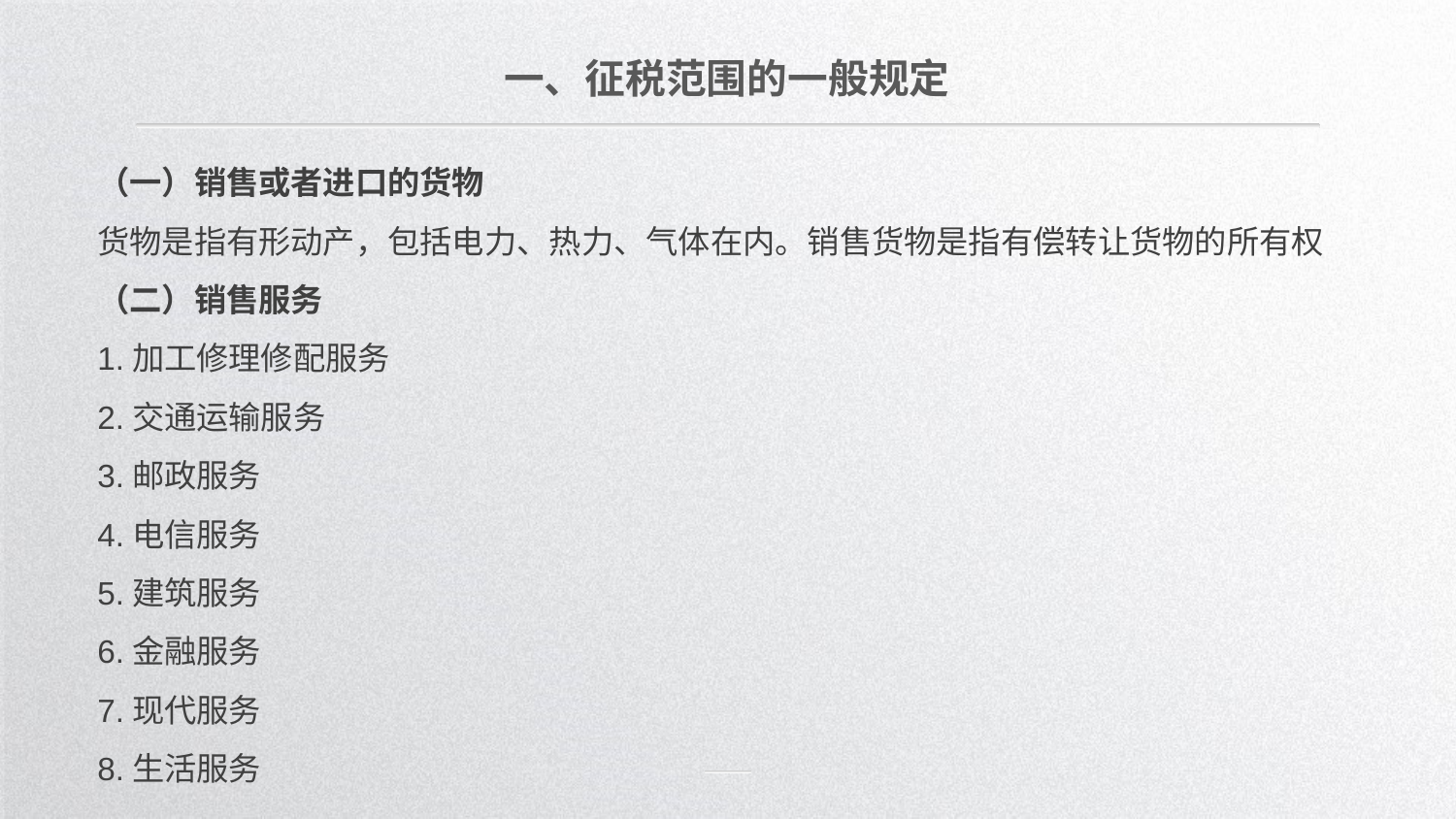

一、征税范围的一般规定
（一）销售或者进口的货物
货物是指有形动产，包括电力、热力、气体在内。销售货物是指有偿转让货物的所有权
（二）销售服务
1.加工修理修配服务
2.交通运输服务
3.邮政服务
4.电信服务
5.建筑服务
6.金融服务
7.现代服务
8.生活服务